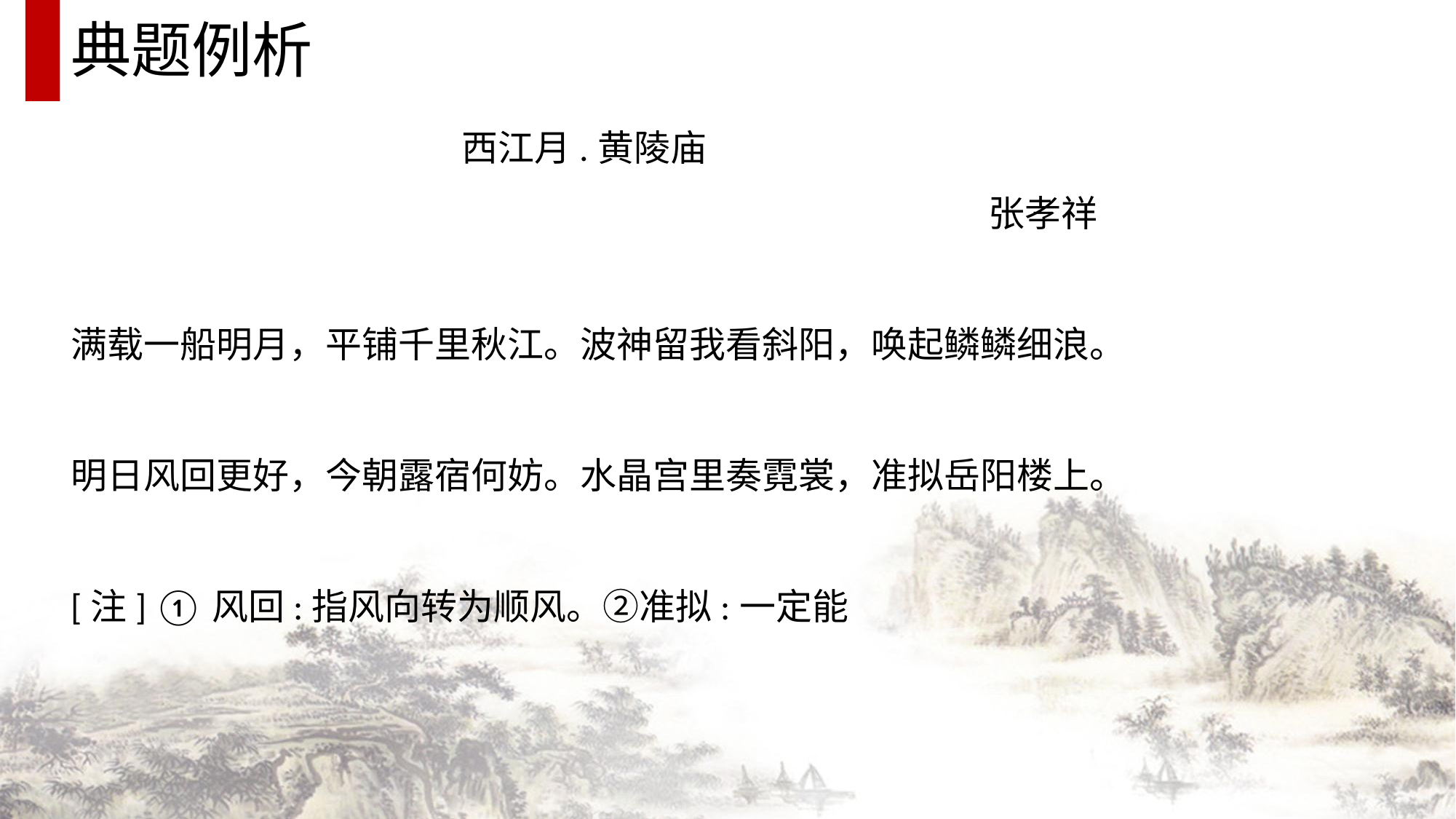

典题例析
西江月.黄陵庙
张孝祥

满载一船明月，平铺千里秋江。波神留我看斜阳，唤起鳞鳞细浪。

明日风回更好，今朝露宿何妨。水晶宫里奏霓裳，准拟岳阳楼上。

[注] ①风回:指风向转为顺风。②准拟:一定能